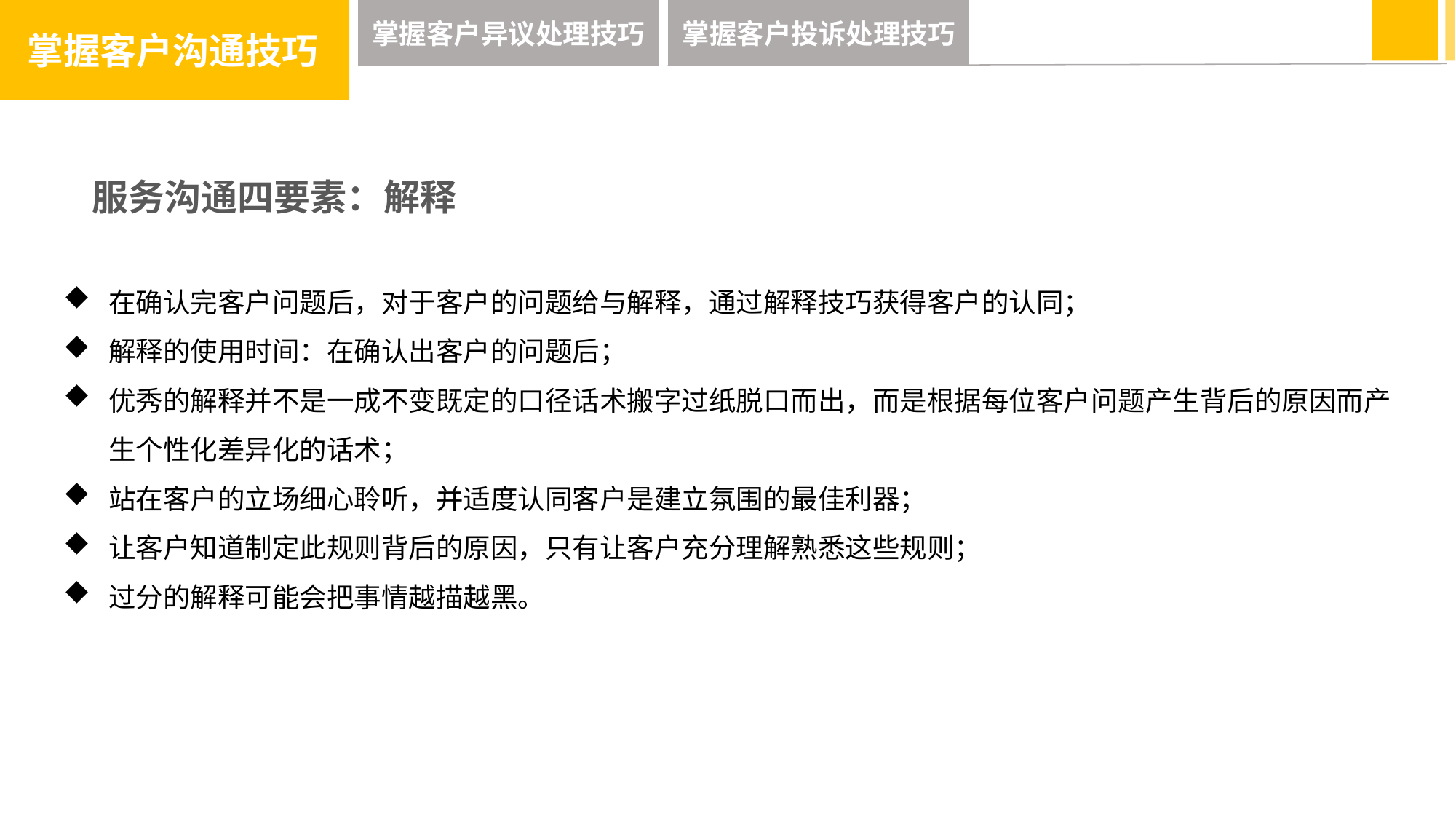

掌握客户沟通技巧
掌握客户异议处理技巧
掌握客户投诉处理技巧

服务沟通四要素：解释
在确认完客户问题后，对于客户的问题给与解释，通过解释技巧获得客户的认同；
解释的使用时间：在确认出客户的问题后；
优秀的解释并不是一成不变既定的口径话术搬字过纸脱口而出，而是根据每位客户问题产生背后的原因而产生个性化差异化的话术；
站在客户的立场细心聆听，并适度认同客户是建立氛围的最佳利器；
让客户知道制定此规则背后的原因，只有让客户充分理解熟悉这些规则；
过分的解释可能会把事情越描越黑。